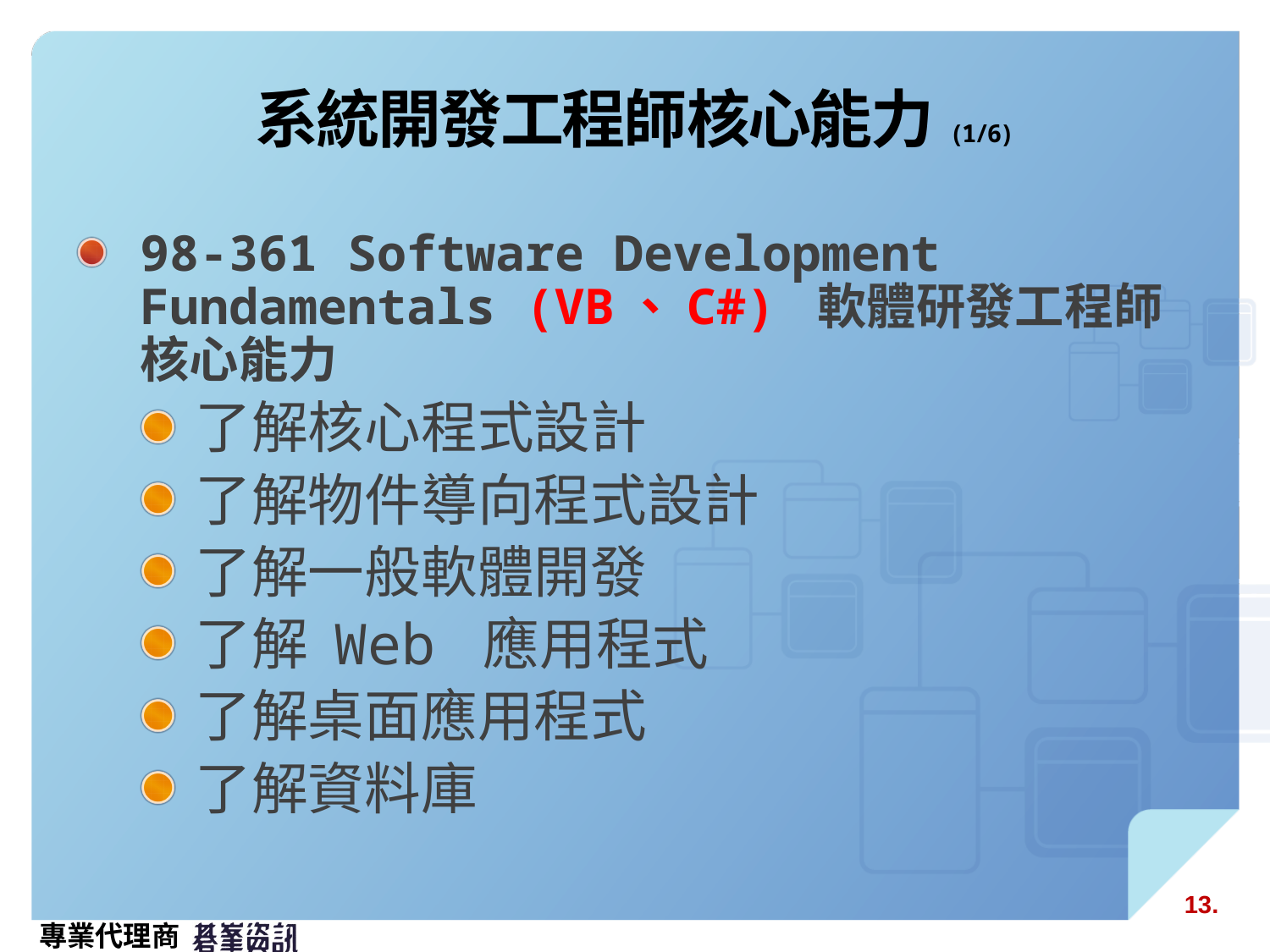

# 系統開發工程師核心能力(1/6)
98-361 Software Development Fundamentals (VB、C#) 軟體研發工程師核心能力
了解核心程式設計
了解物件導向程式設計
了解一般軟體開發
了解 Web 應用程式
了解桌面應用程式
了解資料庫
13.